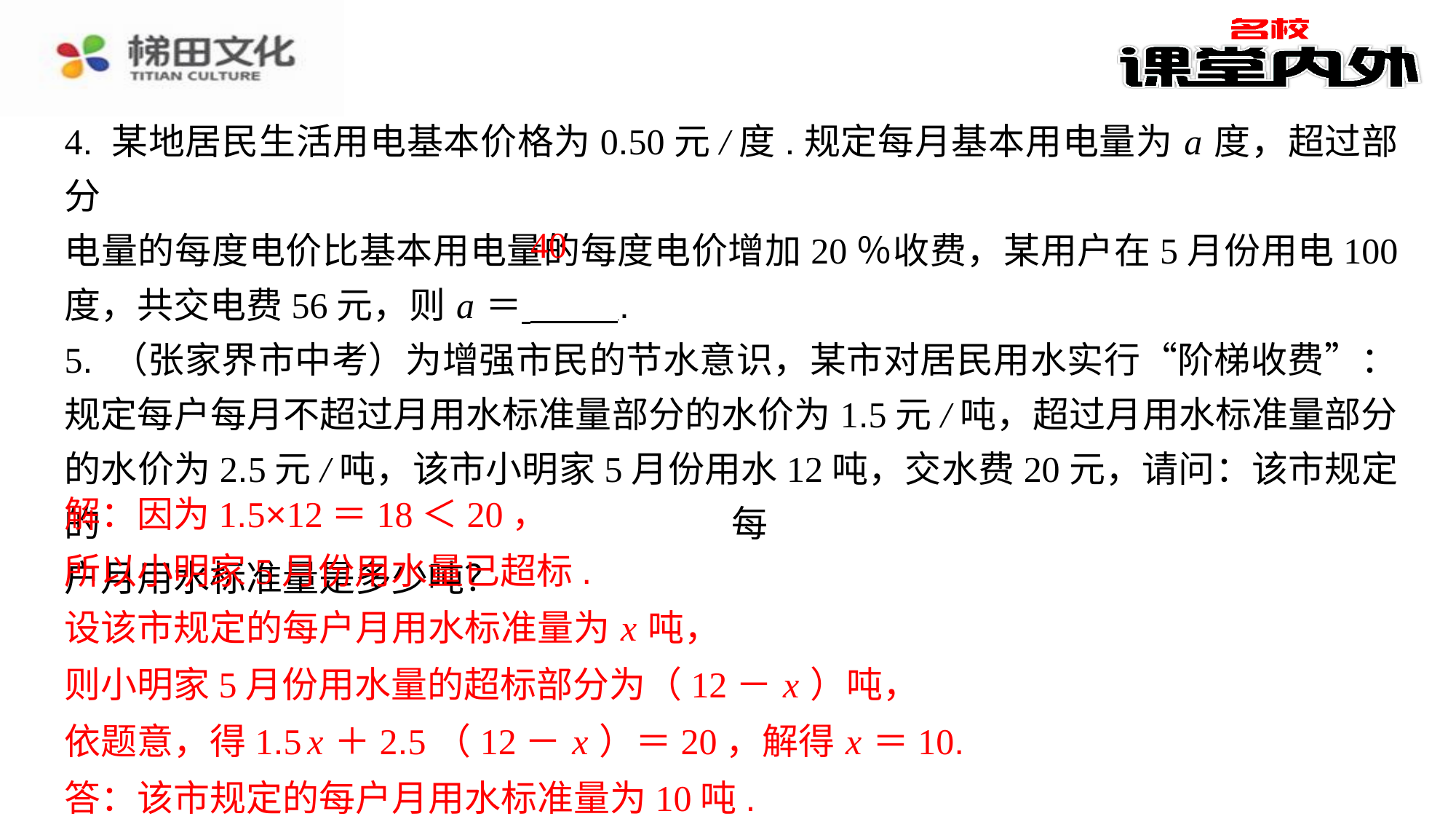

4. 某地居民生活用电基本价格为0.50元/度.规定每月基本用电量为 a 度，超过部分
电量的每度电价比基本用电量的每度电价增加20％收费，某用户在5月份用电100
度，共交电费56元，则 a ＝               ⁠.
5. （张家界市中考）为增强市民的节水意识，某市对居民用水实行“阶梯收费”：
规定每户每月不超过月用水标准量部分的水价为1.5元/吨，超过月用水标准量部分
的水价为2.5元/吨，该市小明家5月份用水12吨，交水费20元，请问：该市规定的每
户月用水标准量是多少吨？
40
解：因为1.5×12＝18＜20，
解：因为1.5×12＝18＜20，
所以小明家5月份用水量已超标.
设该市规定的每户月用水标准量为 x 吨，
则小明家5月份用水量的超标部分为（12－ x ）吨，
依题意，得1.5 x ＋2.5（12－ x ）＝20，解得 x ＝10.
答：该市规定的每户月用水标准量为10吨.
所以小明家5月份用水量已超标.
设该市规定的每户月用水标准量为 x 吨，
则小明家5月份用水量的超标部分为（12－ x ）吨，
依题意，得1.5 x ＋2.5（12－ x ）＝20，解得 x ＝10.
答：该市规定的每户月用水标准量为10吨.